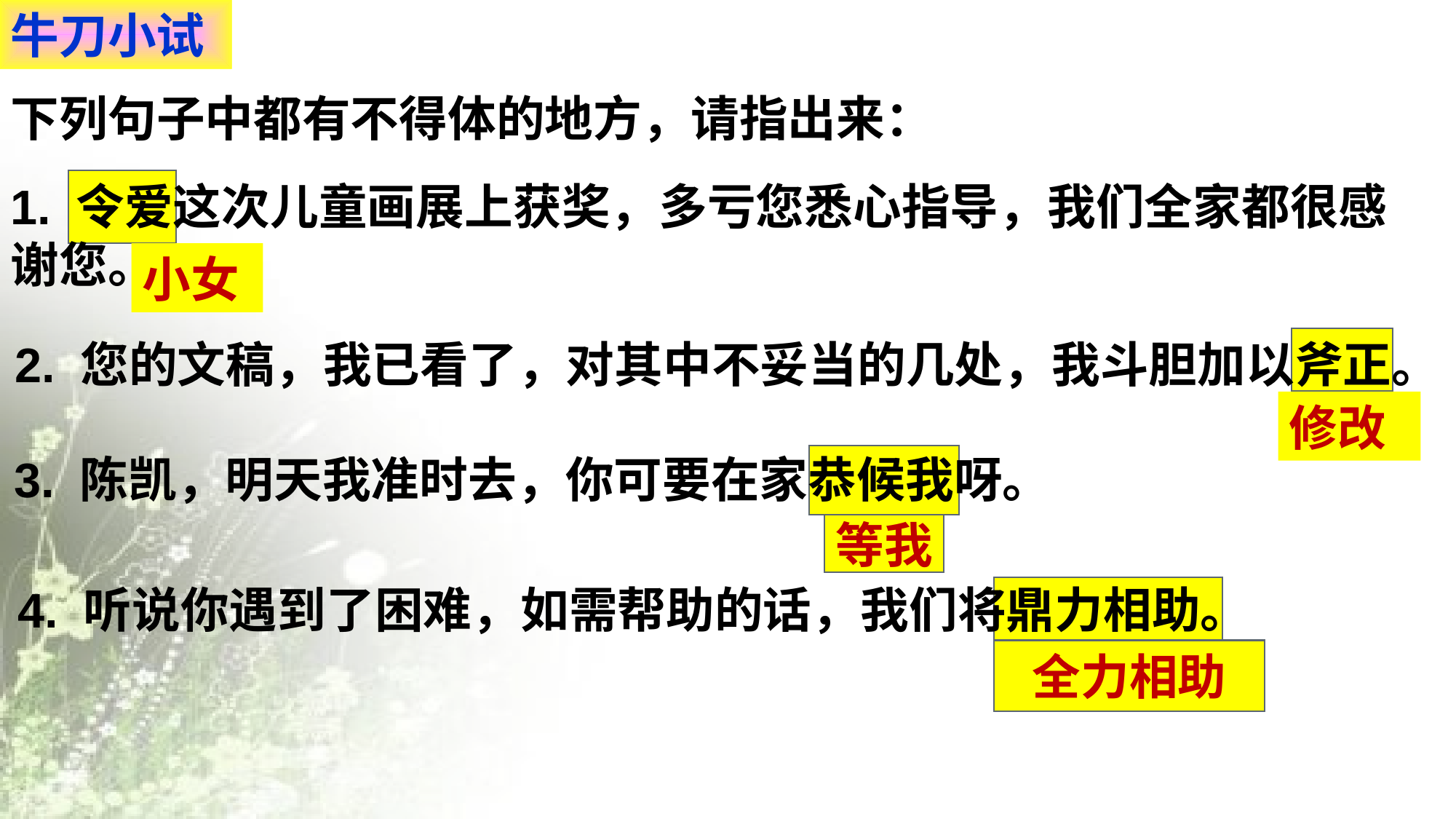

牛刀小试
下列句子中都有不得体的地方，请指出来：
1. 令爱这次儿童画展上获奖，多亏您悉心指导，我们全家都很感谢您。

小女
2. 您的文稿，我已看了，对其中不妥当的几处，我斗胆加以斧正。

修改
3. 陈凯，明天我准时去，你可要在家恭候我呀。

等我
4. 听说你遇到了困难，如需帮助的话，我们将鼎力相助。

全力相助